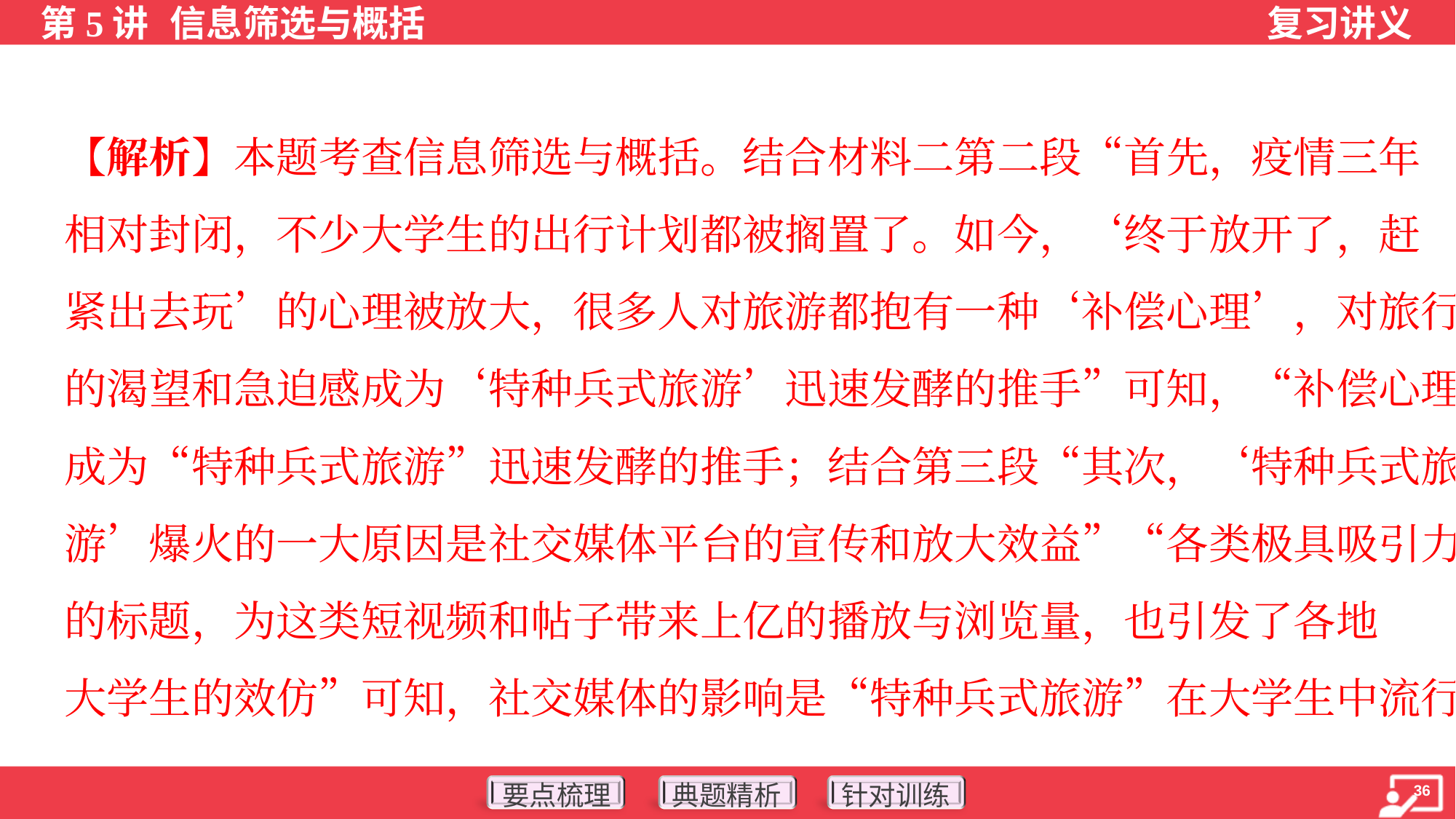

【解析】本题考查信息筛选与概括。结合材料二第二段“首先，疫情三年
相对封闭，不少大学生的出行计划都被搁置了。如今，‘终于放开了，赶
紧出去玩’的心理被放大，很多人对旅游都抱有一种‘补偿心理’，对旅行
的渴望和急迫感成为‘特种兵式旅游’迅速发酵的推手”可知，“补偿心理”
成为“特种兵式旅游”迅速发酵的推手；结合第三段“其次，‘特种兵式旅
游’爆火的一大原因是社交媒体平台的宣传和放大效益”“各类极具吸引力
的标题，为这类短视频和帖子带来上亿的播放与浏览量，也引发了各地
大学生的效仿”可知，社交媒体的影响是“特种兵式旅游”在大学生中流行